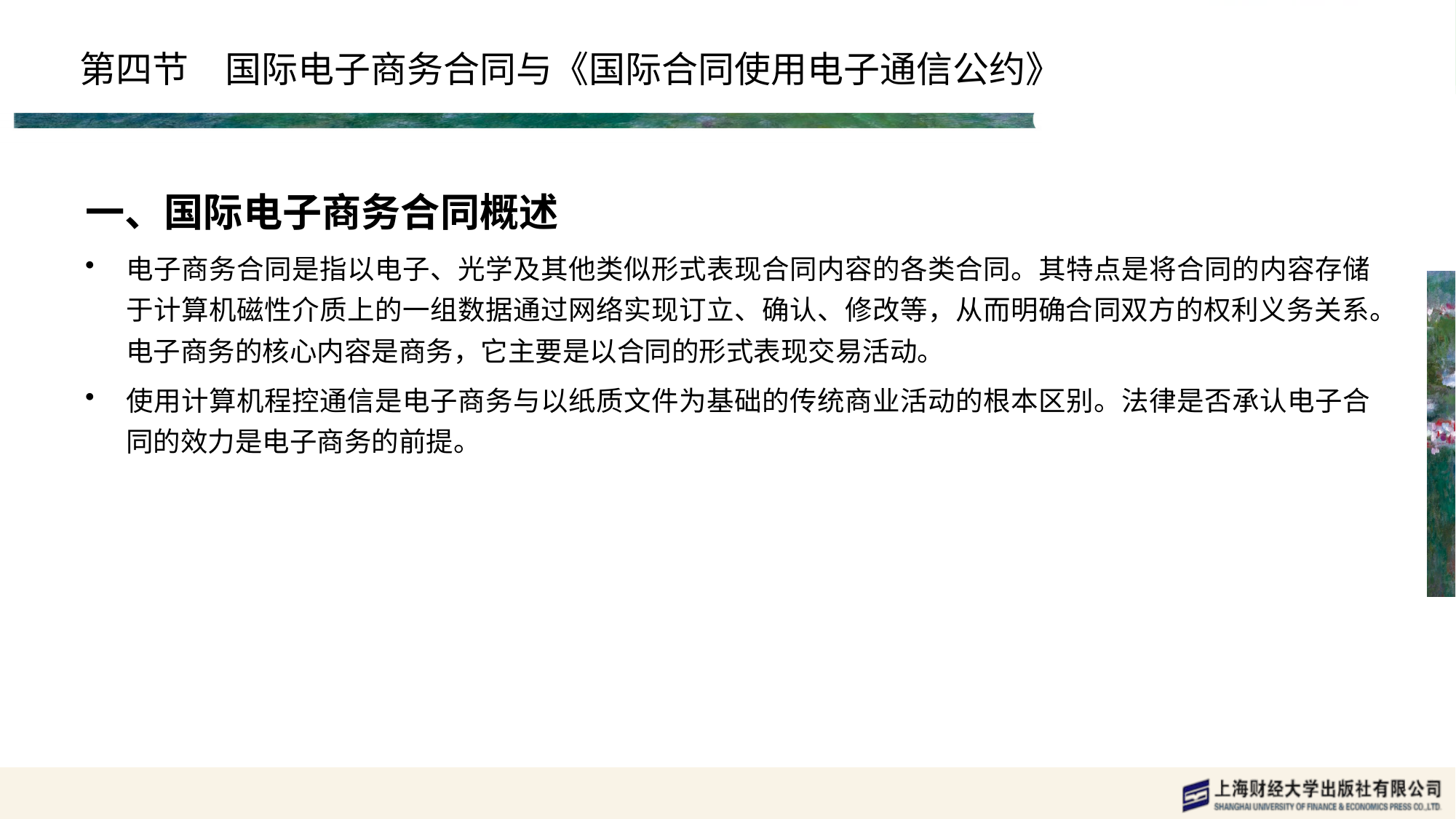

# 第四节　国际电子商务合同与《国际合同使用电子通信公约》
一、国际电子商务合同概述
电子商务合同是指以电子、光学及其他类似形式表现合同内容的各类合同。其特点是将合同的内容存储于计算机磁性介质上的一组数据通过网络实现订立、确认、修改等，从而明确合同双方的权利义务关系。电子商务的核心内容是商务，它主要是以合同的形式表现交易活动。
使用计算机程控通信是电子商务与以纸质文件为基础的传统商业活动的根本区别。法律是否承认电子合同的效力是电子商务的前提。